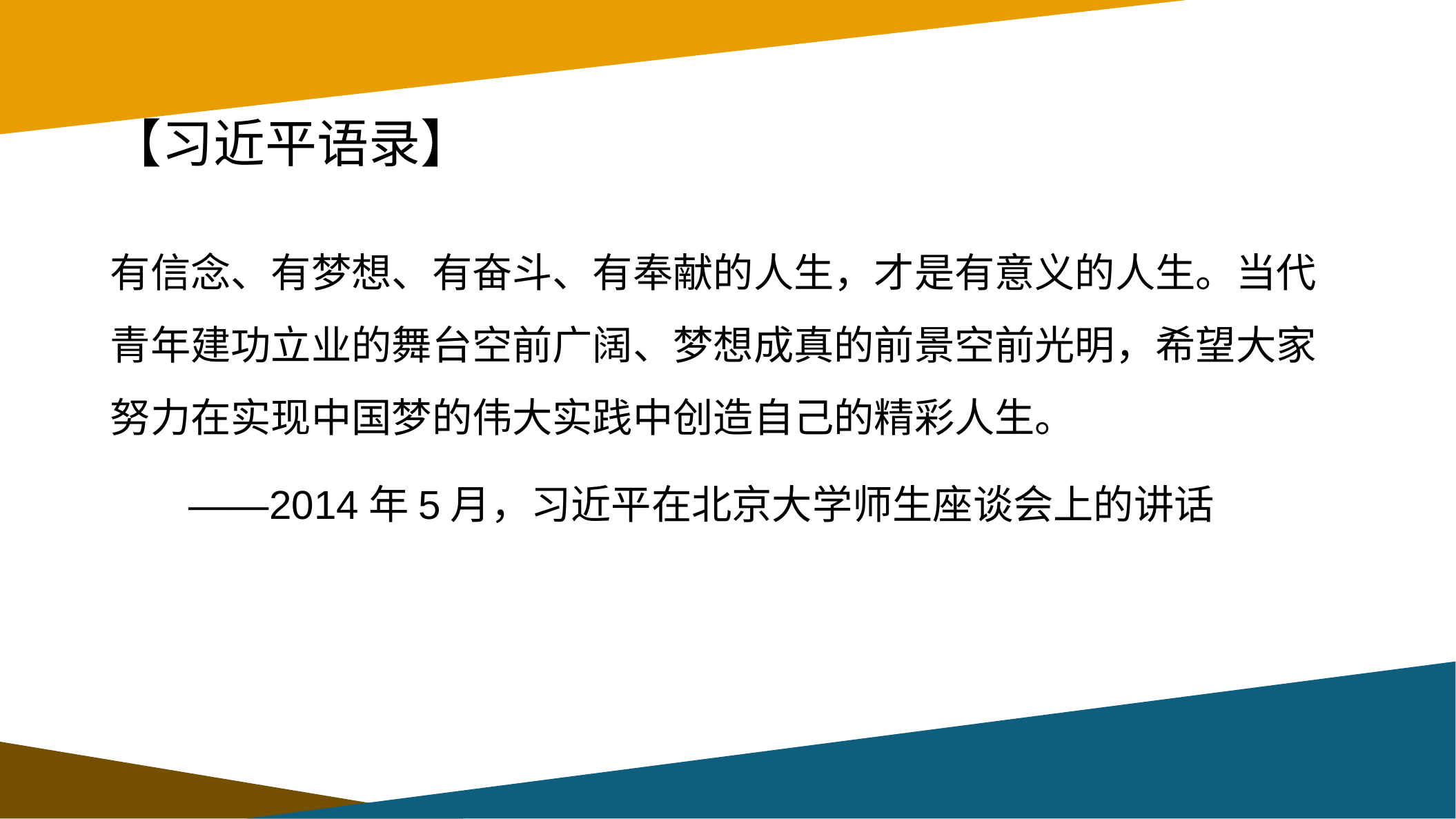

# 【习近平语录】
有信念、有梦想、有奋斗、有奉献的人生，才是有意义的人生。当代青年建功立业的舞台空前广阔、梦想成真的前景空前光明，希望大家努力在实现中国梦的伟大实践中创造自己的精彩人生。
       ——2014年5月，习近平在北京大学师生座谈会上的讲话